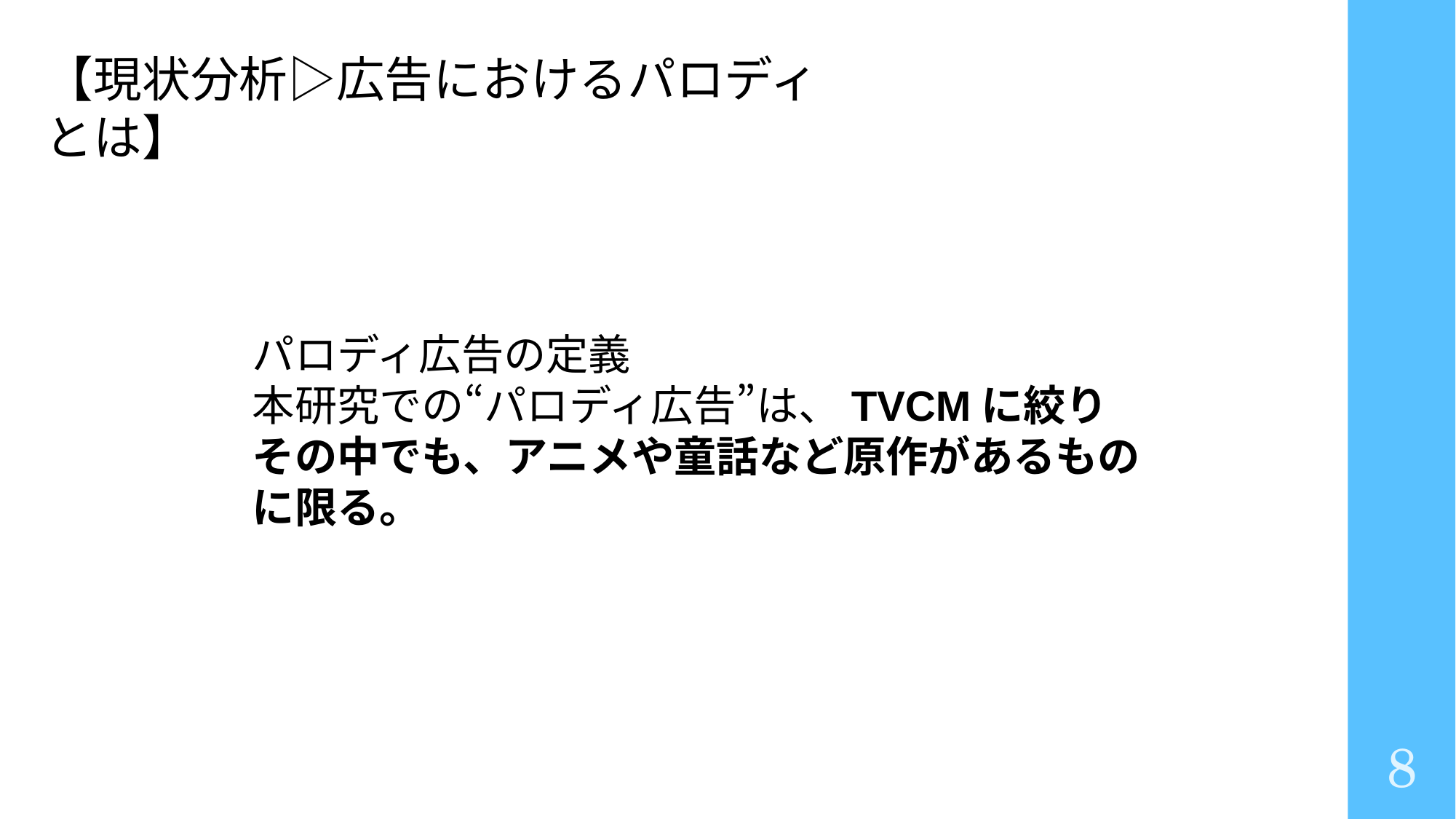

【現状分析▷広告におけるパロディとは】
パロディ広告の定義
本研究での“パロディ広告”は、TVCMに絞り
その中でも、アニメや童話など原作があるものに限る。
8